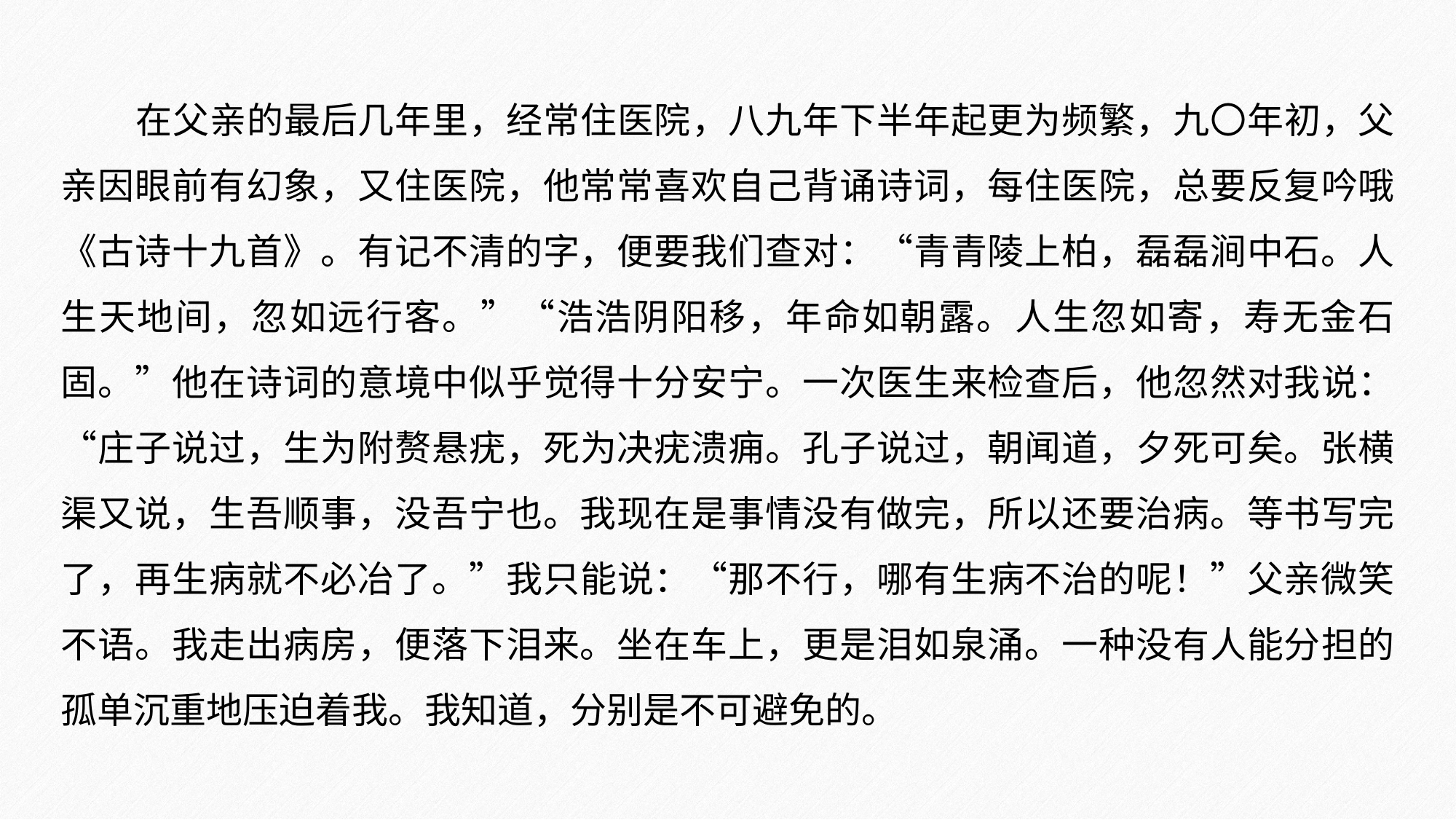

在父亲的最后几年里，经常住医院，八九年下半年起更为频繁，九〇年初，父亲因眼前有幻象，又住医院，他常常喜欢自己背诵诗词，每住医院，总要反复吟哦《古诗十九首》。有记不清的字，便要我们查对：“青青陵上柏，磊磊涧中石。人生天地间，忽如远行客。”“浩浩阴阳移，年命如朝露。人生忽如寄，寿无金石固。”他在诗词的意境中似乎觉得十分安宁。一次医生来检查后，他忽然对我说：“庄子说过，生为附赘悬疣，死为决疣溃痈。孔子说过，朝闻道，夕死可矣。张横渠又说，生吾顺事，没吾宁也。我现在是事情没有做完，所以还要治病。等书写完了，再生病就不必冶了。”我只能说：“那不行，哪有生病不治的呢！”父亲微笑不语。我走出病房，便落下泪来。坐在车上，更是泪如泉涌。一种没有人能分担的孤单沉重地压迫着我。我知道，分别是不可避免的。